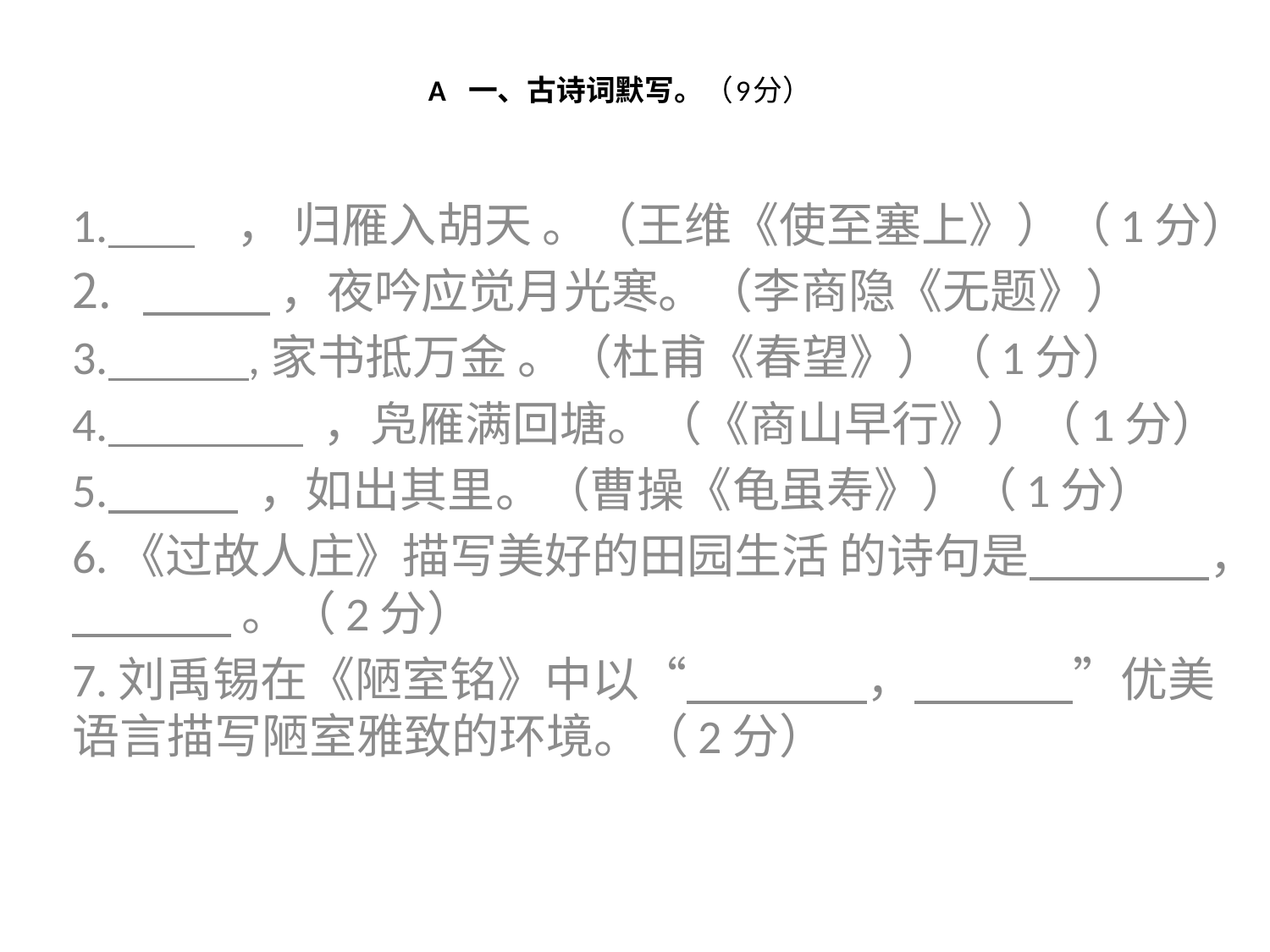

# A   一、古诗词默写。（9分）
1.           ， 归雁入胡天 。（王维《使至塞上》）（1分）
            ，夜吟应觉月光寒。（李商隐《无题》）
3.             ,家书抵万金 。（杜甫《春望》）（1分）
4.                   ，凫雁满回塘。（《商山早行》）（1分）
5.             ，如出其里。（曹操《龟虽寿》）（1分）
6.《过故人庄》描写美好的田园生活 的诗句是                 ，                 。（2分）
7.刘禹锡在《陋室铭》中以“                 ，               ”优美语言描写陋室雅致的环境。（2分）